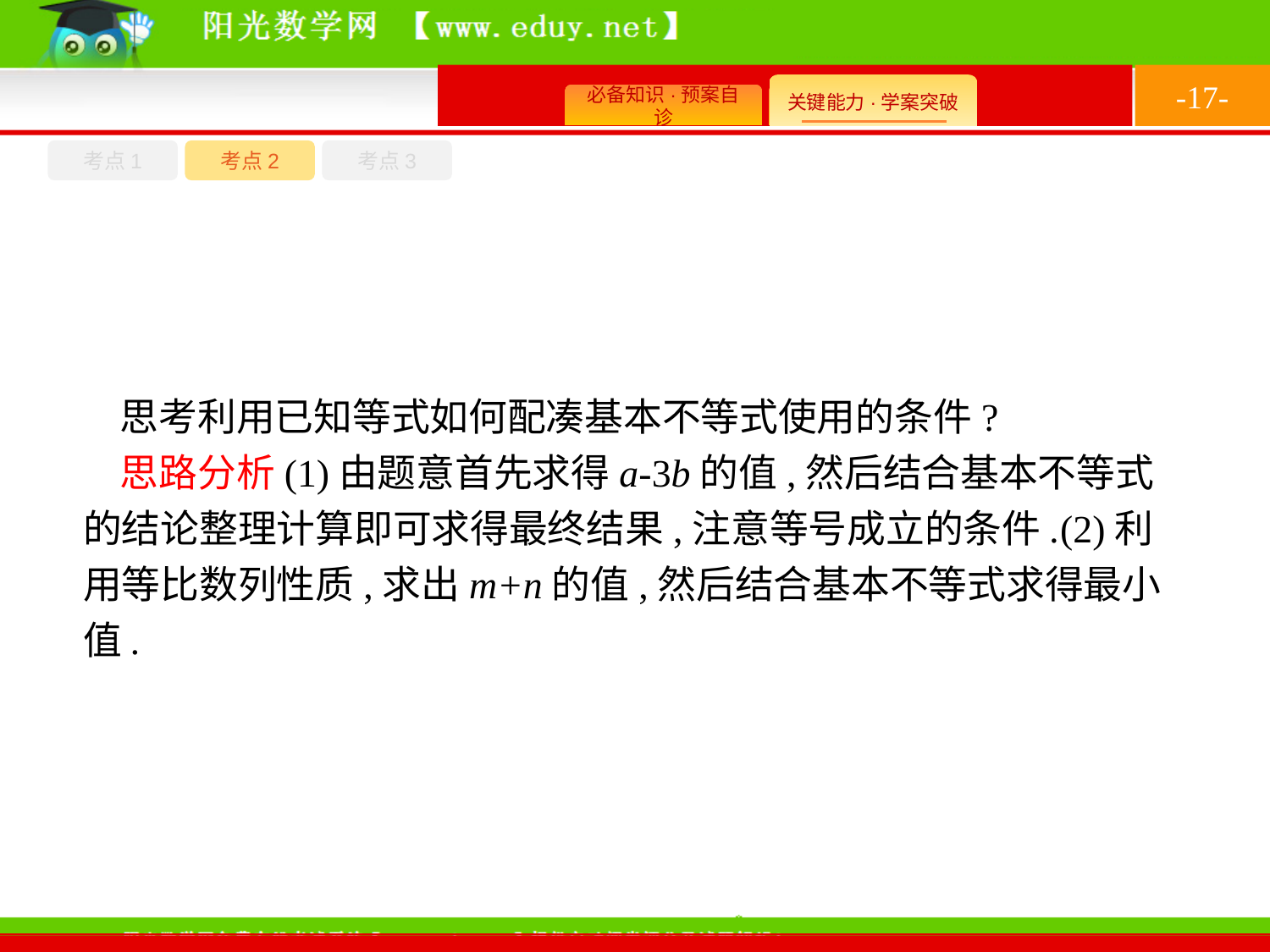

-17-
考点1
考点3
考点2
思考利用已知等式如何配凑基本不等式使用的条件?
思路分析(1)由题意首先求得a-3b的值,然后结合基本不等式的结论整理计算即可求得最终结果,注意等号成立的条件.(2)利用等比数列性质,求出m+n的值,然后结合基本不等式求得最小值.